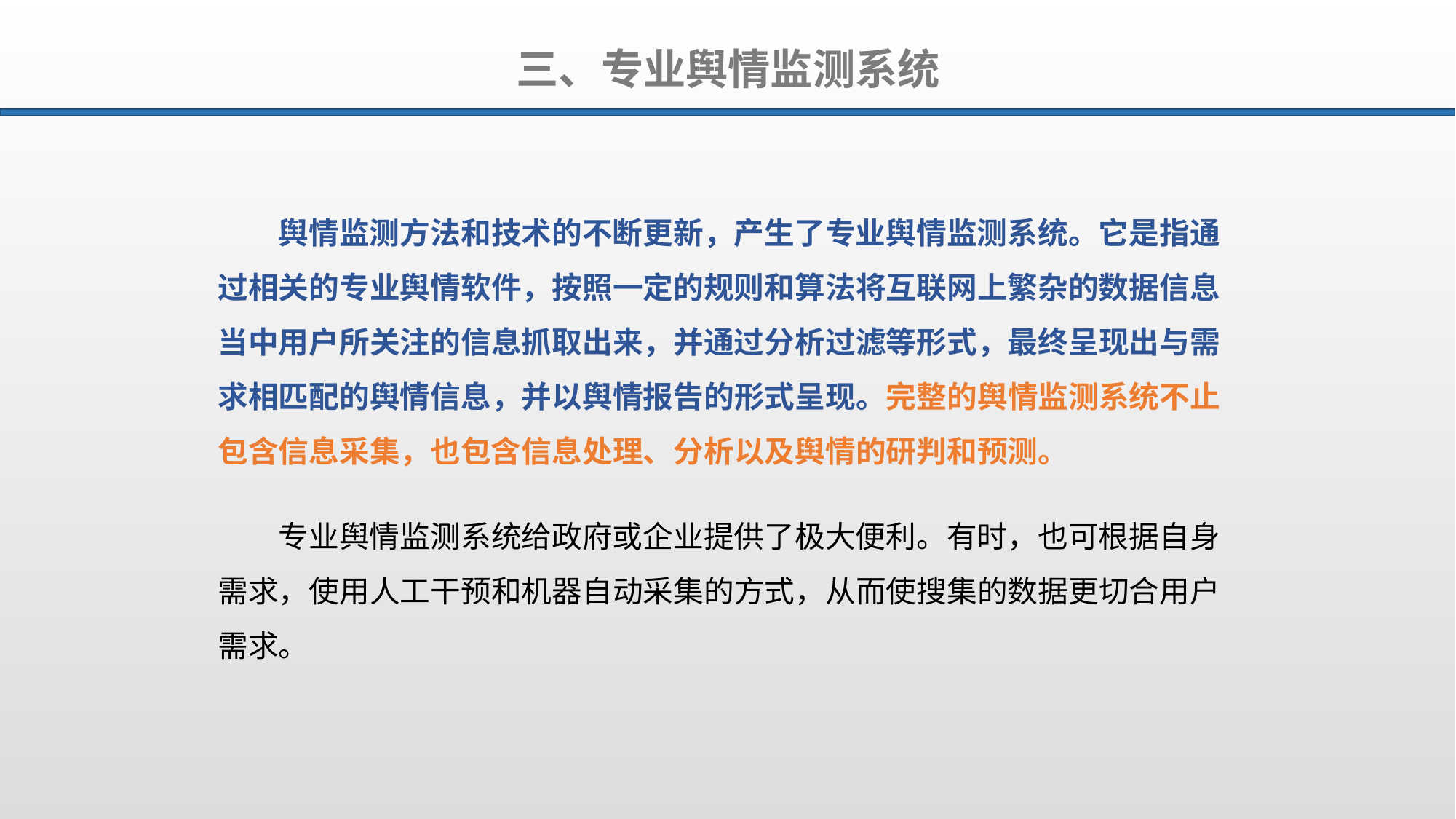

三、专业舆情监测系统

舆情监测方法和技术的不断更新，产生了专业舆情监测系统。它是指通过相关的专业舆情软件，按照一定的规则和算法将互联网上繁杂的数据信息当中用户所关注的信息抓取出来，并通过分析过滤等形式，最终呈现出与需求相匹配的舆情信息，并以舆情报告的形式呈现。完整的舆情监测系统不止包含信息采集，也包含信息处理、分析以及舆情的研判和预测。
专业舆情监测系统给政府或企业提供了极大便利。有时，也可根据自身需求，使用人工干预和机器自动采集的方式，从而使搜集的数据更切合用户需求。